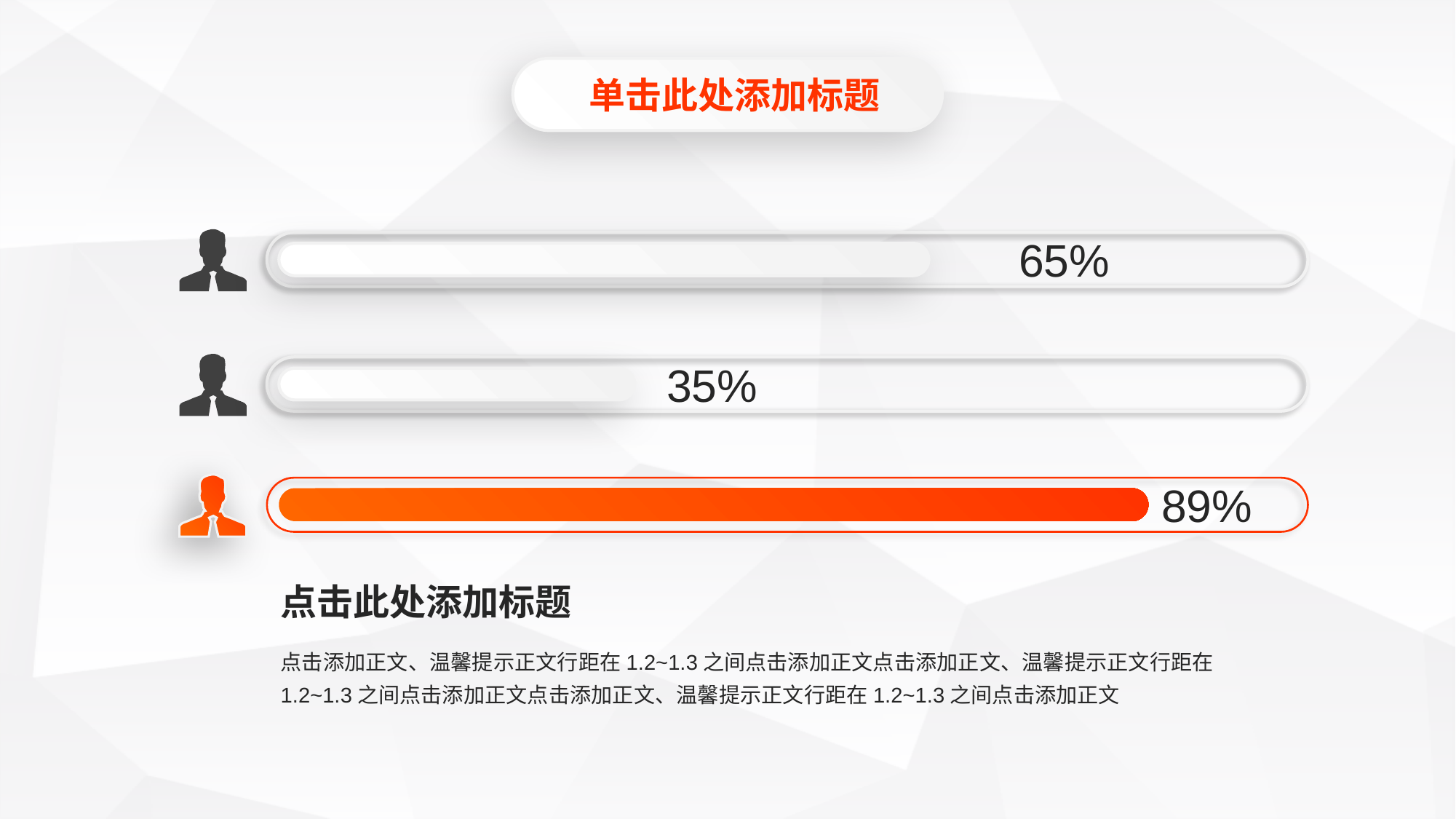

单击此处添加标题
65%

35%

89%

点击此处添加标题
点击添加正文、温馨提示正文行距在1.2~1.3之间点击添加正文点击添加正文、温馨提示正文行距在1.2~1.3之间点击添加正文点击添加正文、温馨提示正文行距在1.2~1.3之间点击添加正文

延时符